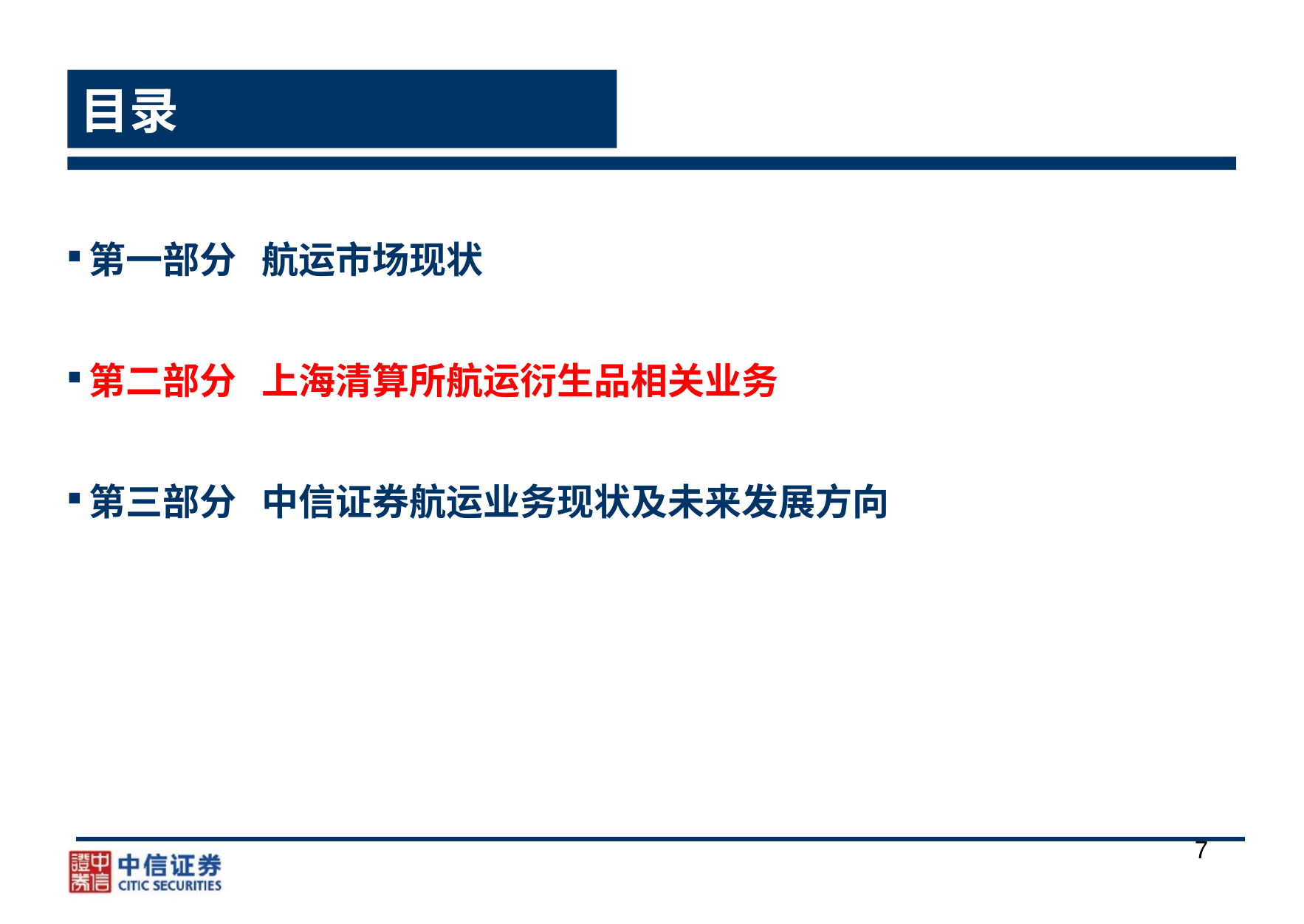

# 目录

第一部分   航运市场现状

第二部分   上海清算所航运衍生品相关业务

第三部分   中信证券航运业务现状及未来发展方向

7